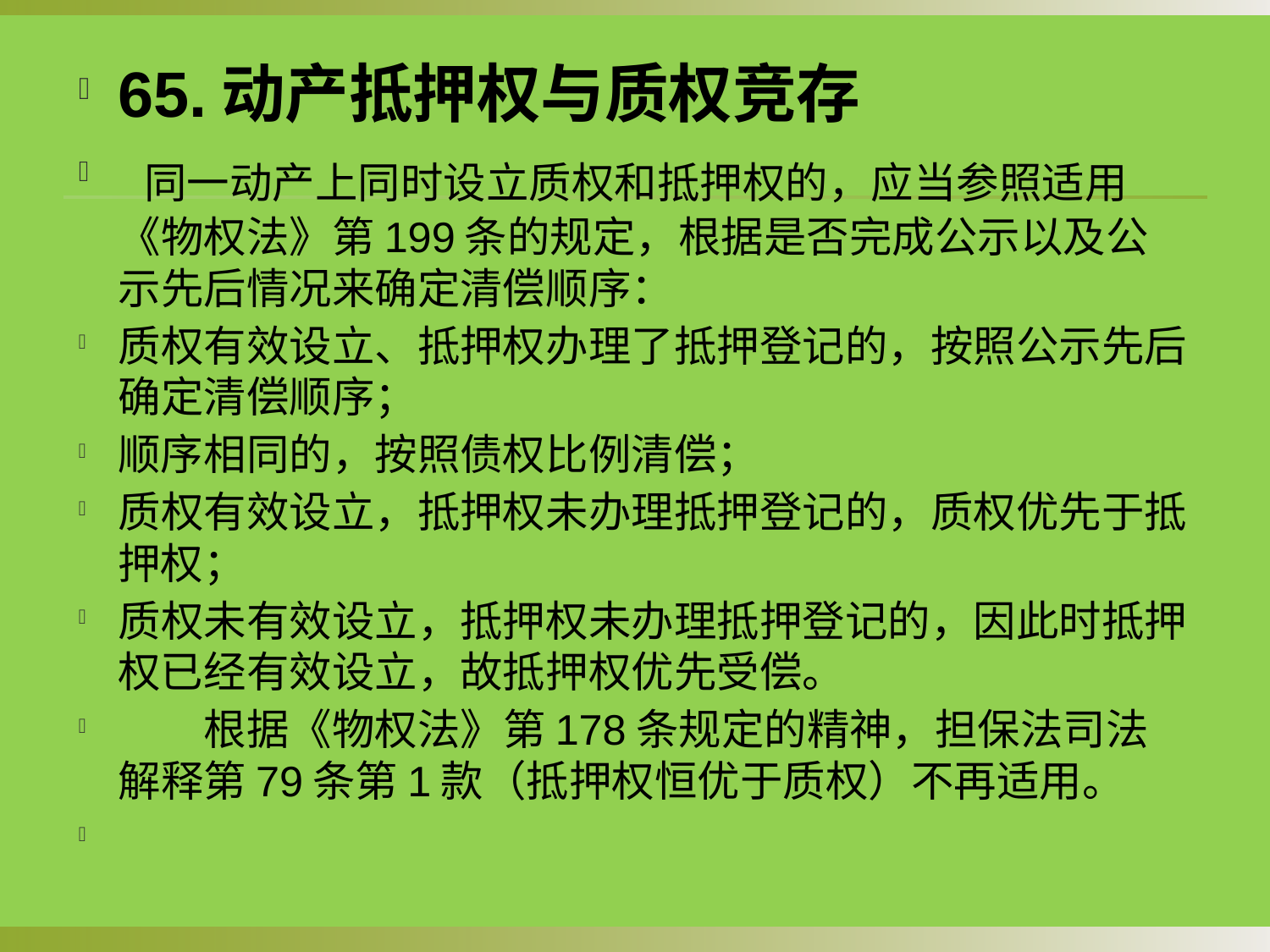

65.动产抵押权与质权竞存
 同一动产上同时设立质权和抵押权的，应当参照适用《物权法》第199条的规定，根据是否完成公示以及公示先后情况来确定清偿顺序：
质权有效设立、抵押权办理了抵押登记的，按照公示先后确定清偿顺序；
顺序相同的，按照债权比例清偿；
质权有效设立，抵押权未办理抵押登记的，质权优先于抵押权；
质权未有效设立，抵押权未办理抵押登记的，因此时抵押权已经有效设立，故抵押权优先受偿。
        根据《物权法》第178条规定的精神，担保法司法解释第79条第1款（抵押权恒优于质权）不再适用。